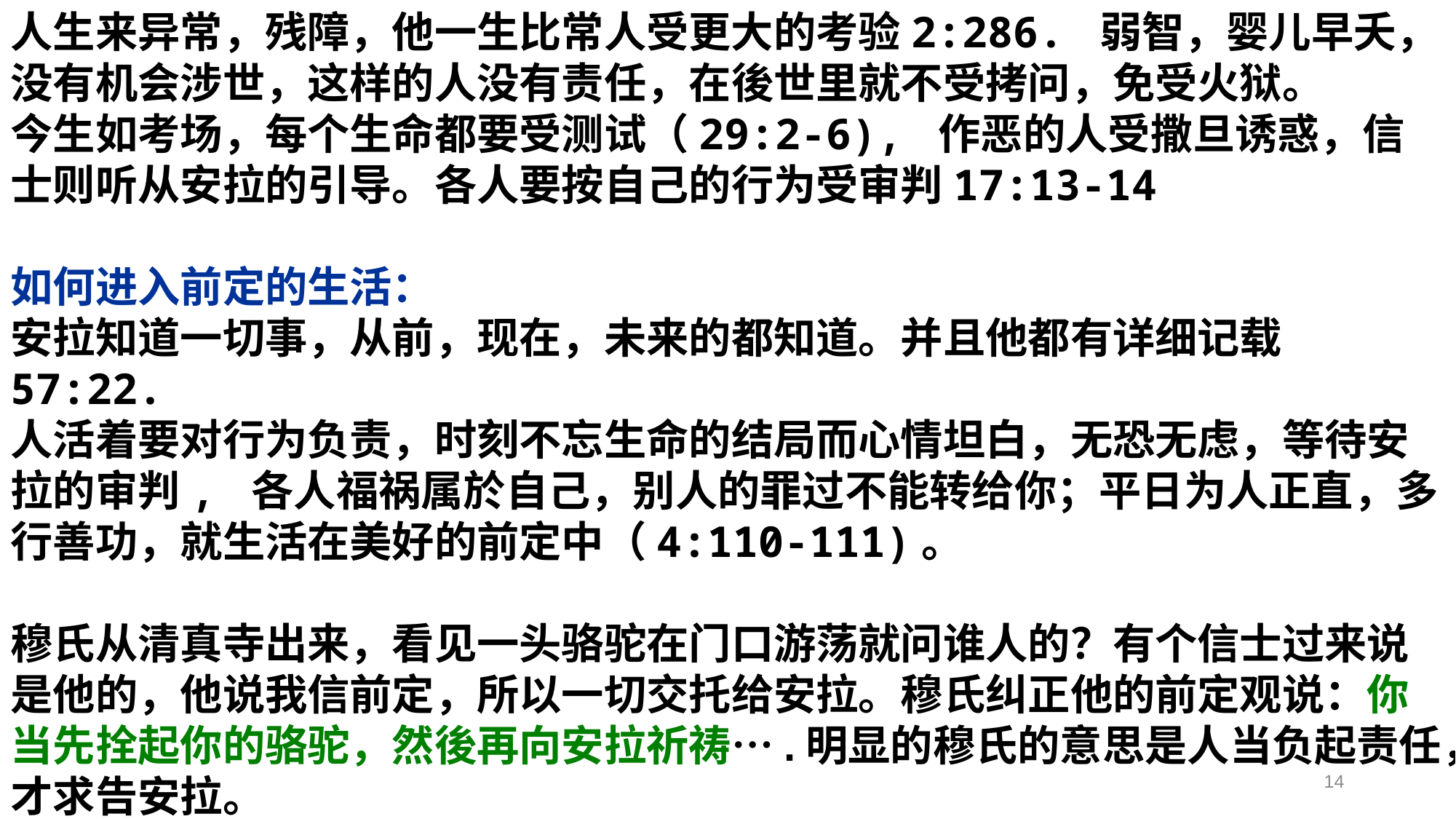

人生来异常，残障，他一生比常人受更大的考验2:286. 弱智，婴儿早夭，没有机会涉世，这样的人没有责任，在後世里就不受拷问，免受火狱。
今生如考场，每个生命都要受测试（29:2-6), 作恶的人受撒旦诱惑，信士则听从安拉的引导。各人要按自己的行为受审判17:13-14

如何进入前定的生活：
安拉知道一切事，从前，现在，未来的都知道。并且他都有详细记载57:22.
人活着要对行为负责，时刻不忘生命的结局而心情坦白，无恐无虑，等待安拉的审判, 各人福祸属於自己，别人的罪过不能转给你；平日为人正直，多行善功，就生活在美好的前定中（4:110-111)。

穆氏从清真寺出来，看见一头骆驼在门口游荡就问谁人的？有个信士过来说是他的，他说我信前定，所以一切交托给安拉。穆氏纠正他的前定观说：你当先拴起你的骆驼，然後再向安拉祈祷….明显的穆氏的意思是人当负起责任，才求告安拉。

14